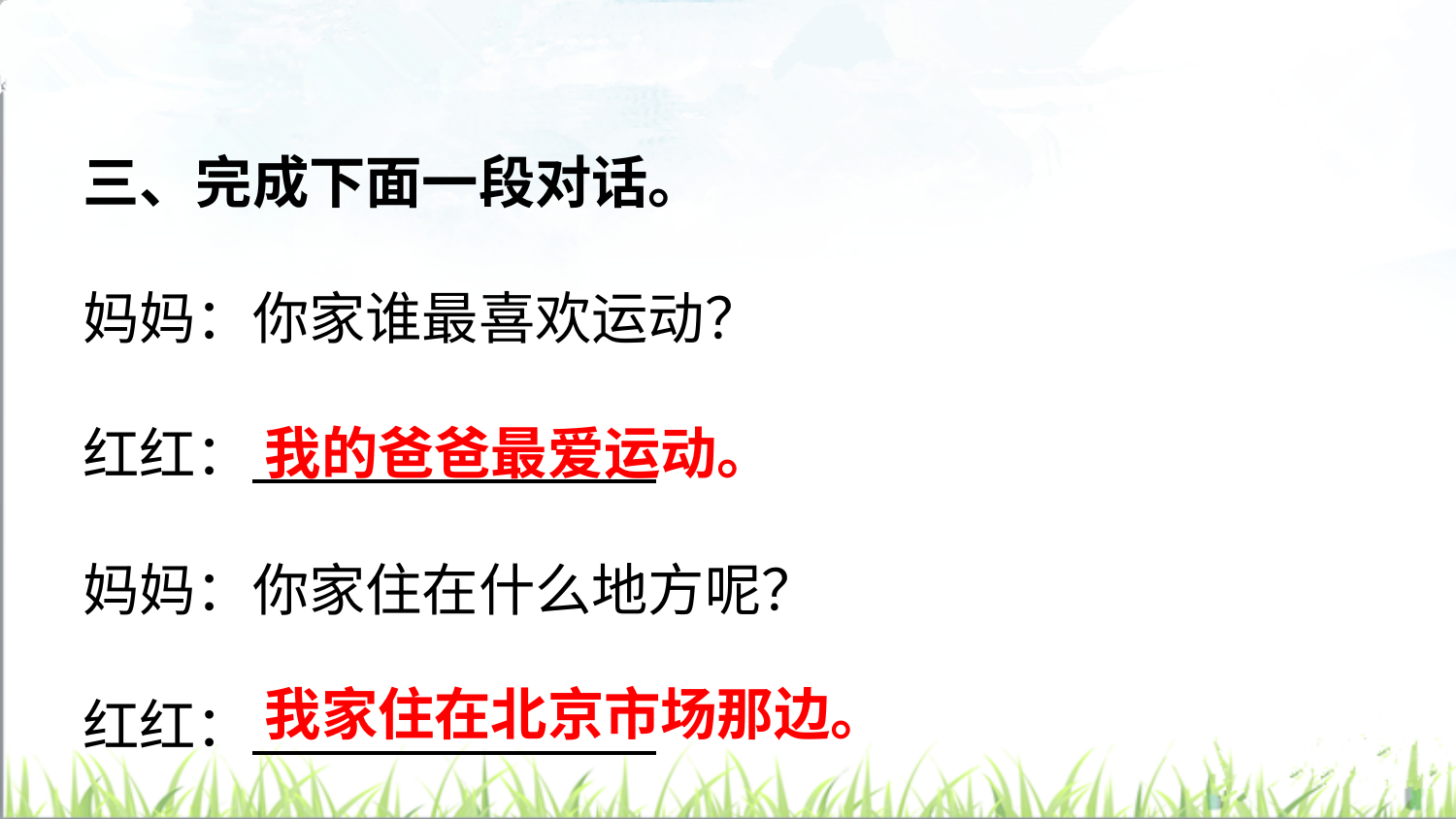

三、完成下面一段对话。

妈妈：你家谁最喜欢运动？

红红：

妈妈：你家住在什么地方呢？

红红：
我的爸爸最爱运动。
我家住在北京市场那边。